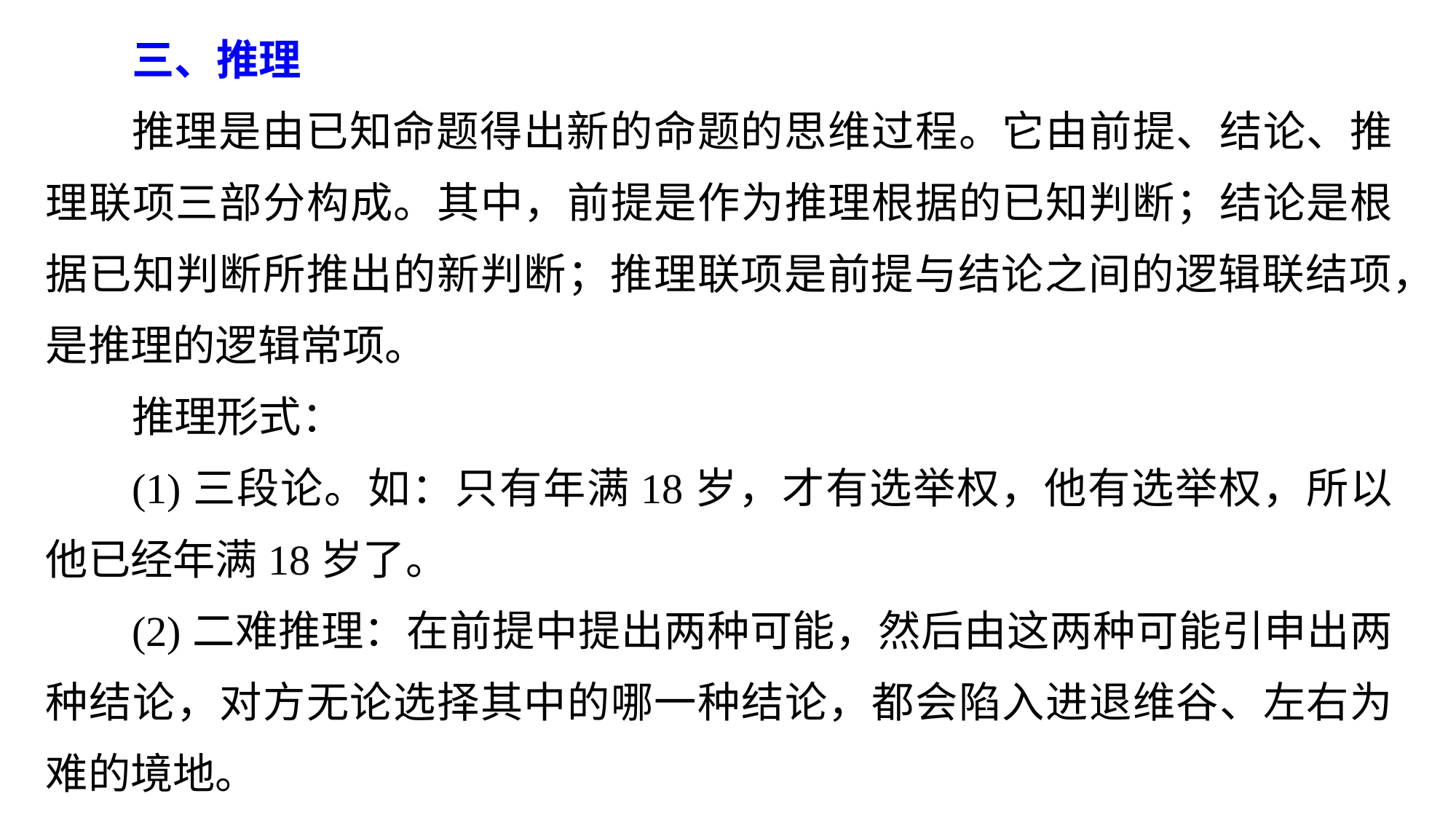

三、推理
推理是由已知命题得出新的命题的思维过程。它由前提、结论、推理联项三部分构成。其中，前提是作为推理根据的已知判断；结论是根据已知判断所推出的新判断；推理联项是前提与结论之间的逻辑联结项，是推理的逻辑常项。
推理形式：
(1)三段论。如：只有年满18岁，才有选举权，他有选举权，所以他已经年满18岁了。
(2)二难推理：在前提中提出两种可能，然后由这两种可能引申出两种结论，对方无论选择其中的哪一种结论，都会陷入进退维谷、左右为难的境地。